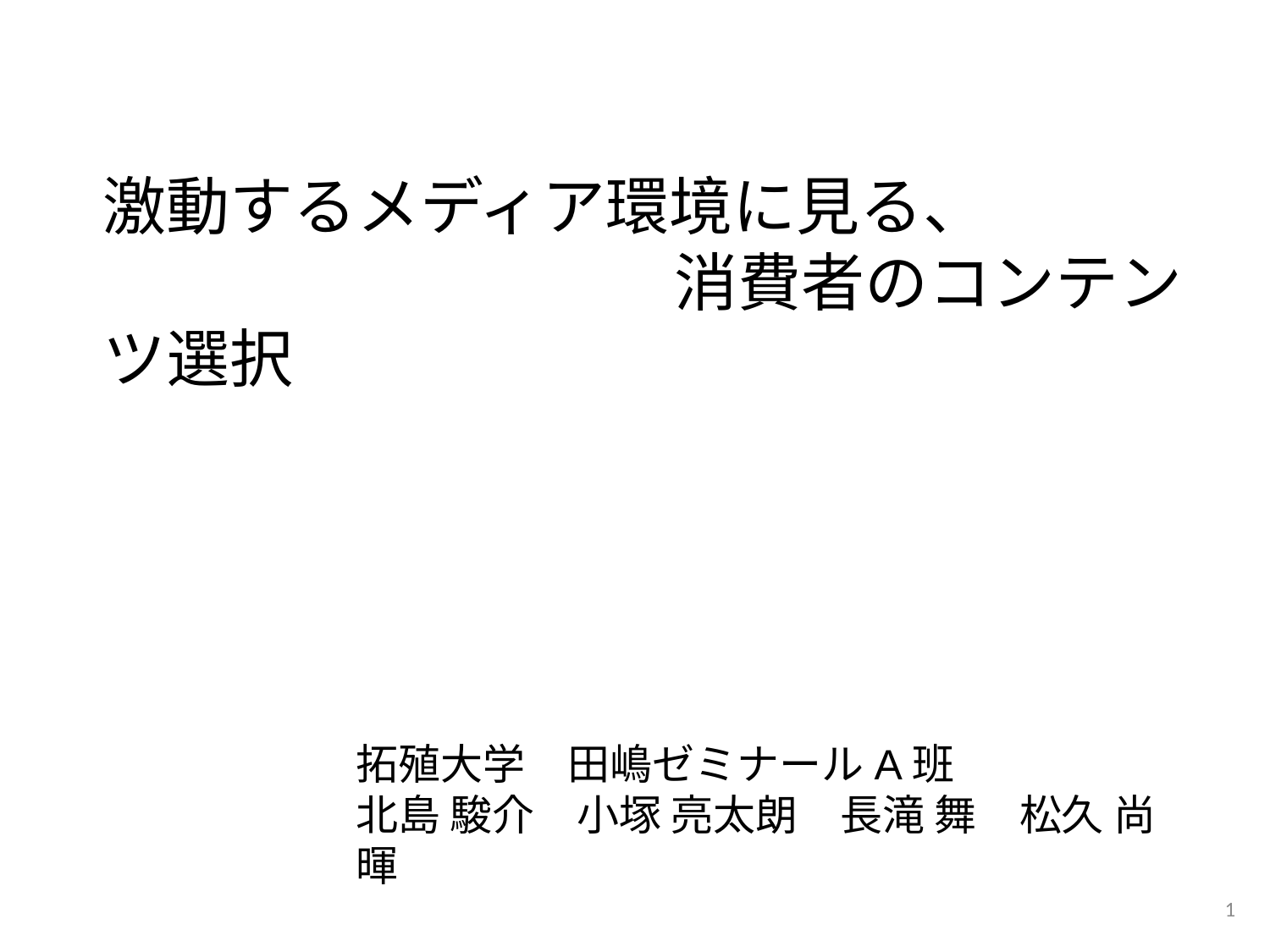

激動するメディア環境に見る、
　　　　　　　　　消費者のコンテンツ選択
拓殖大学　田嶋ゼミナールA班
北島 駿介　小塚 亮太朗　長滝 舞　松久 尚暉
1